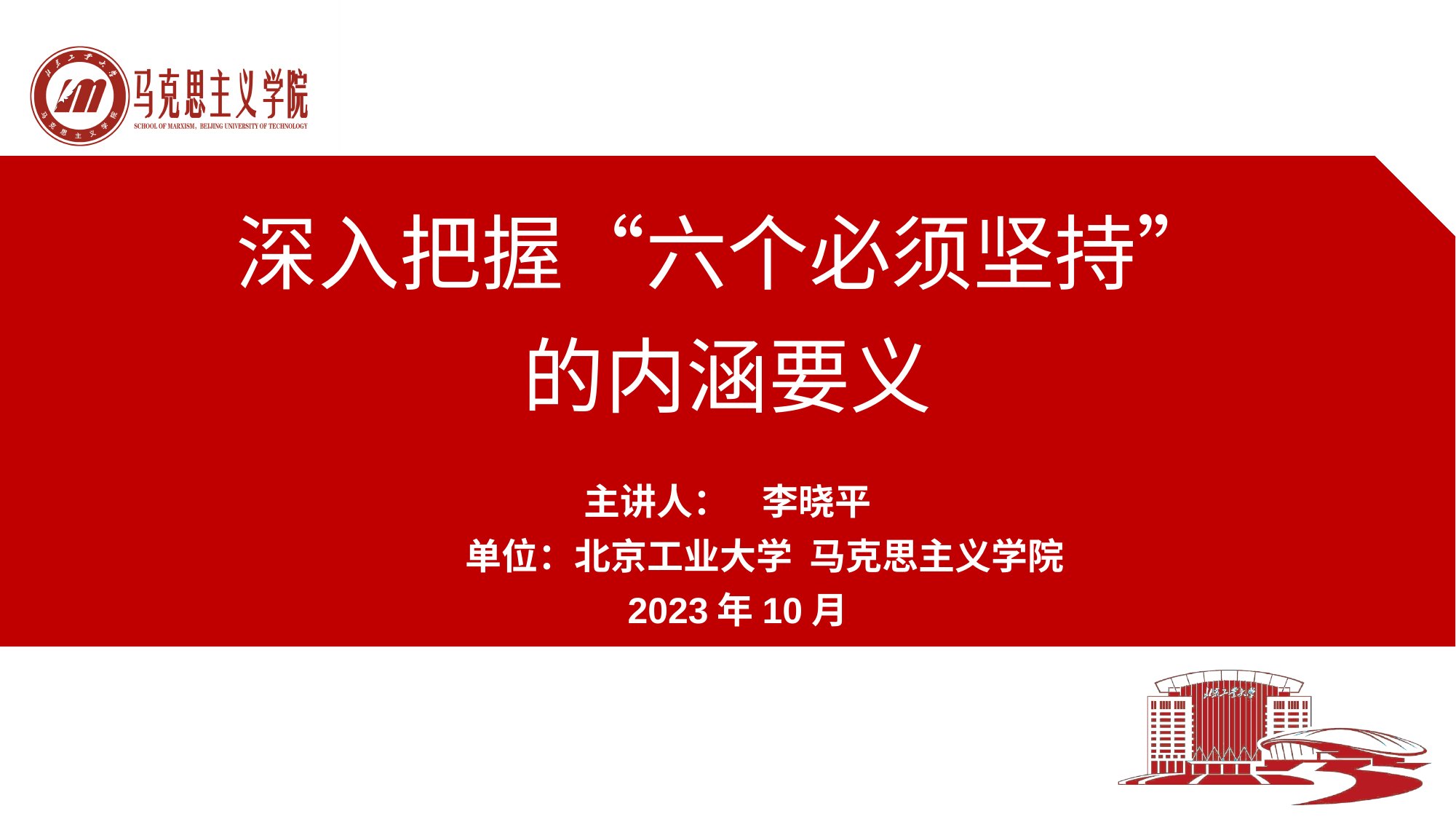

# 深入把握“六个必须坚持” 的内涵要义
主讲人：    李晓平
        单位：北京工业大学  马克思主义学院
  2023年10月